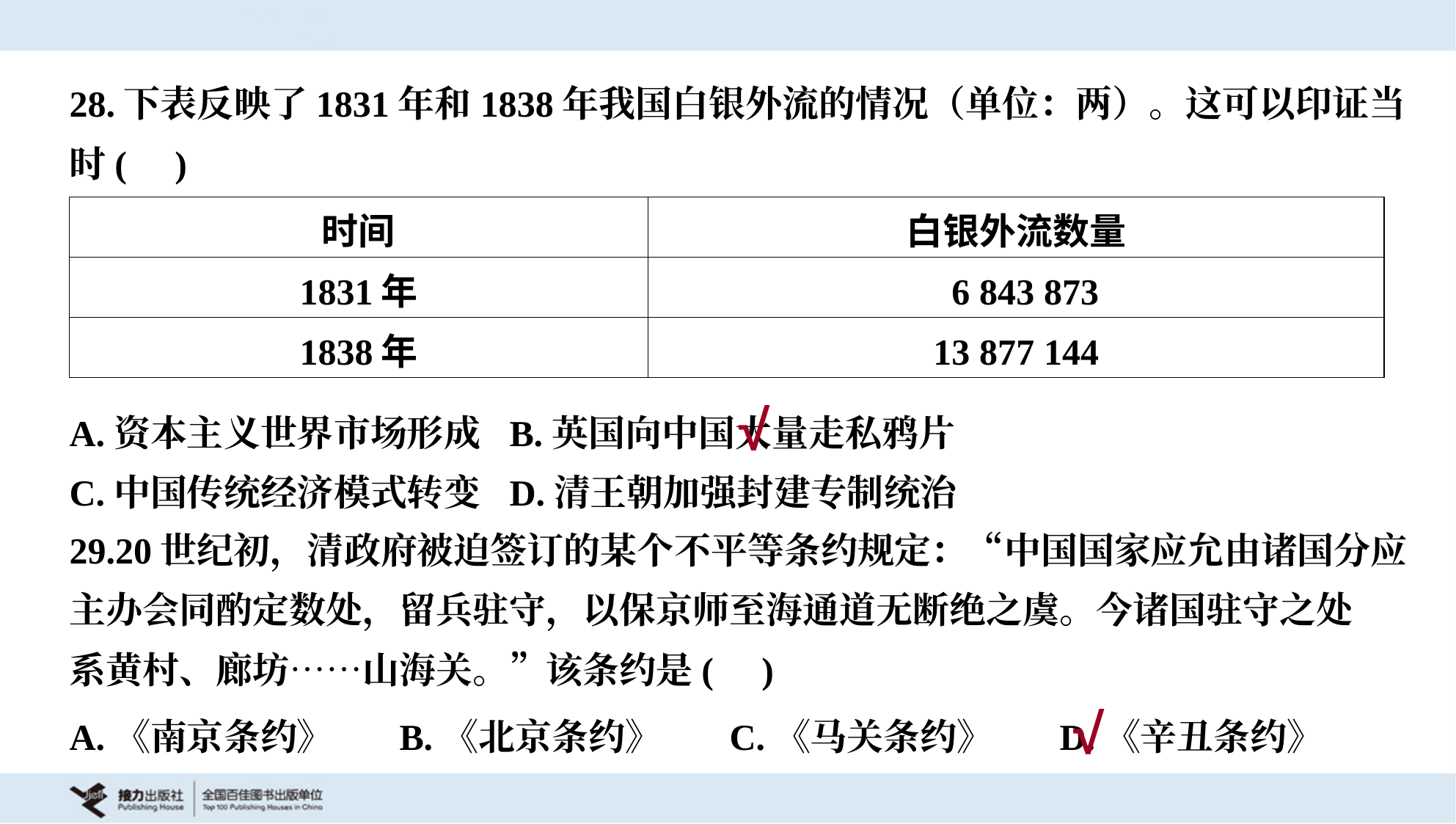

28.下表反映了1831年和1838年我国白银外流的情况（单位：两）。这可以印证当
时(     )
| 时间 | 白银外流数量 |
| --- | --- |
| 1831年 | 6 843 873 |
| 1838年 | 13 877 144 |
√
A.资本主义世界市场形成	B.英国向中国大量走私鸦片
C.中国传统经济模式转变	D.清王朝加强封建专制统治
29.20世纪初，清政府被迫签订的某个不平等条约规定：“中国国家应允由诸国分应
主办会同酌定数处，留兵驻守，以保京师至海通道无断绝之虞。今诸国驻守之处
系黄村、廊坊……山海关。”该条约是(     )
A.《南京条约》	B.《北京条约》	C.《马关条约》	D.《辛丑条约》
√